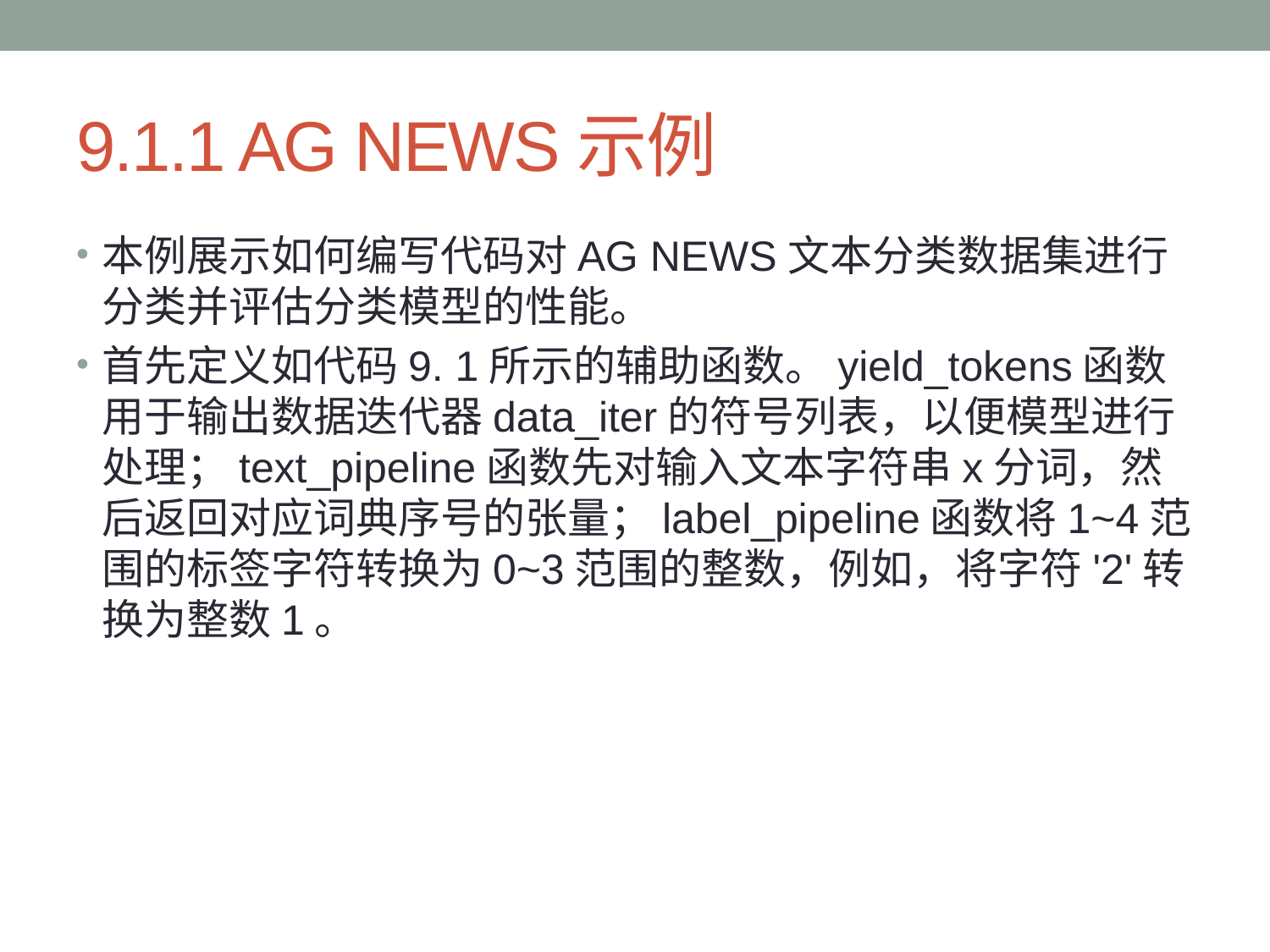

# 9.1.1 AG NEWS示例
本例展示如何编写代码对AG NEWS文本分类数据集进行分类并评估分类模型的性能。
首先定义如代码9. 1所示的辅助函数。yield_tokens函数用于输出数据迭代器data_iter的符号列表，以便模型进行处理；text_pipeline函数先对输入文本字符串x分词，然后返回对应词典序号的张量；label_pipeline函数将1~4范围的标签字符转换为0~3范围的整数，例如，将字符'2'转换为整数1。